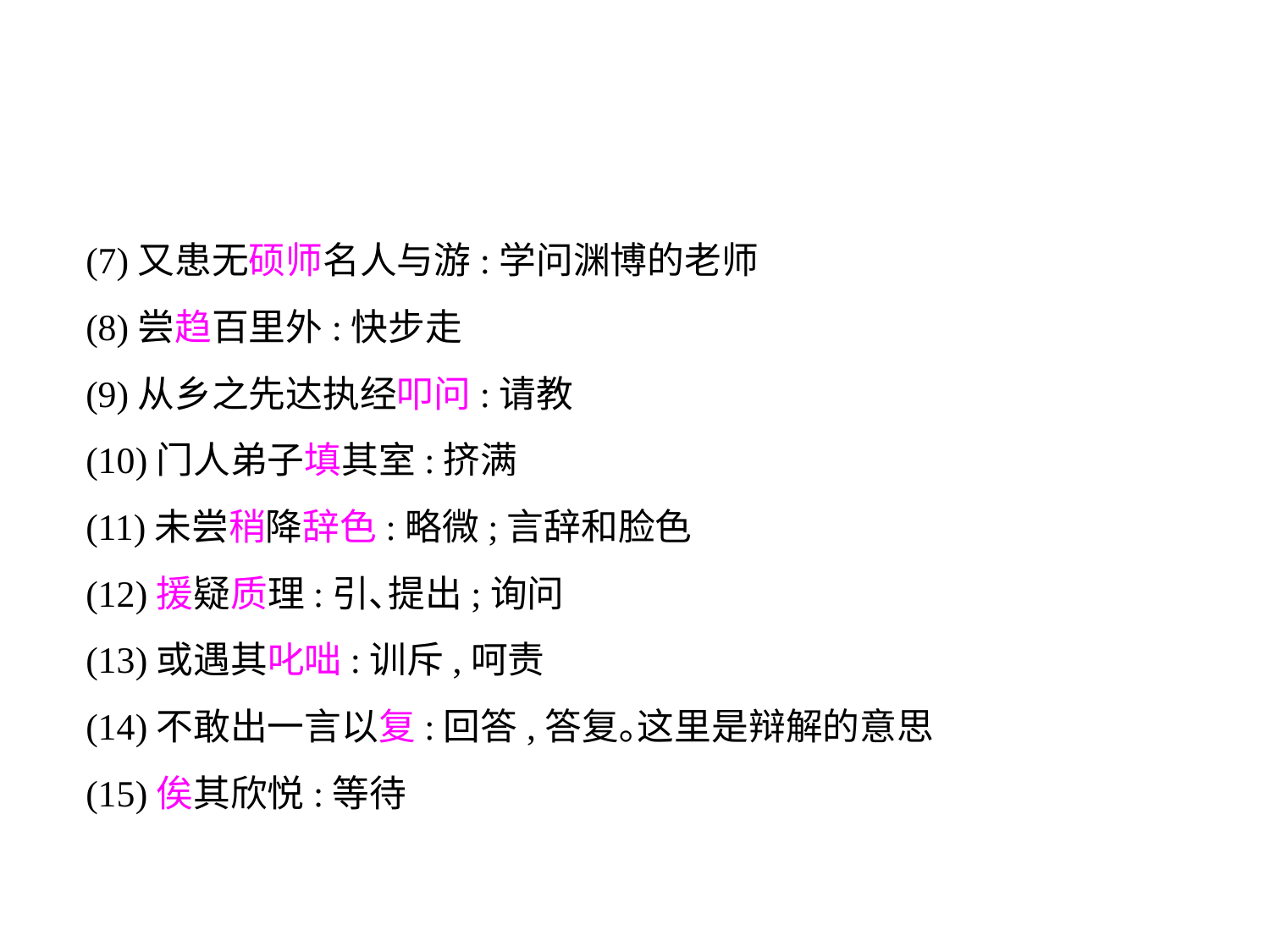

(7)又患无硕师名人与游:学问渊博的老师
(8)尝趋百里外:快步走
(9)从乡之先达执经叩问:请教
(10)门人弟子填其室:挤满
(11)未尝稍降辞色:略微;言辞和脸色
(12)援疑质理:引､提出;询问
(13)或遇其叱咄:训斥,呵责
(14)不敢出一言以复:回答,答复｡这里是辩解的意思
(15)俟其欣悦:等待